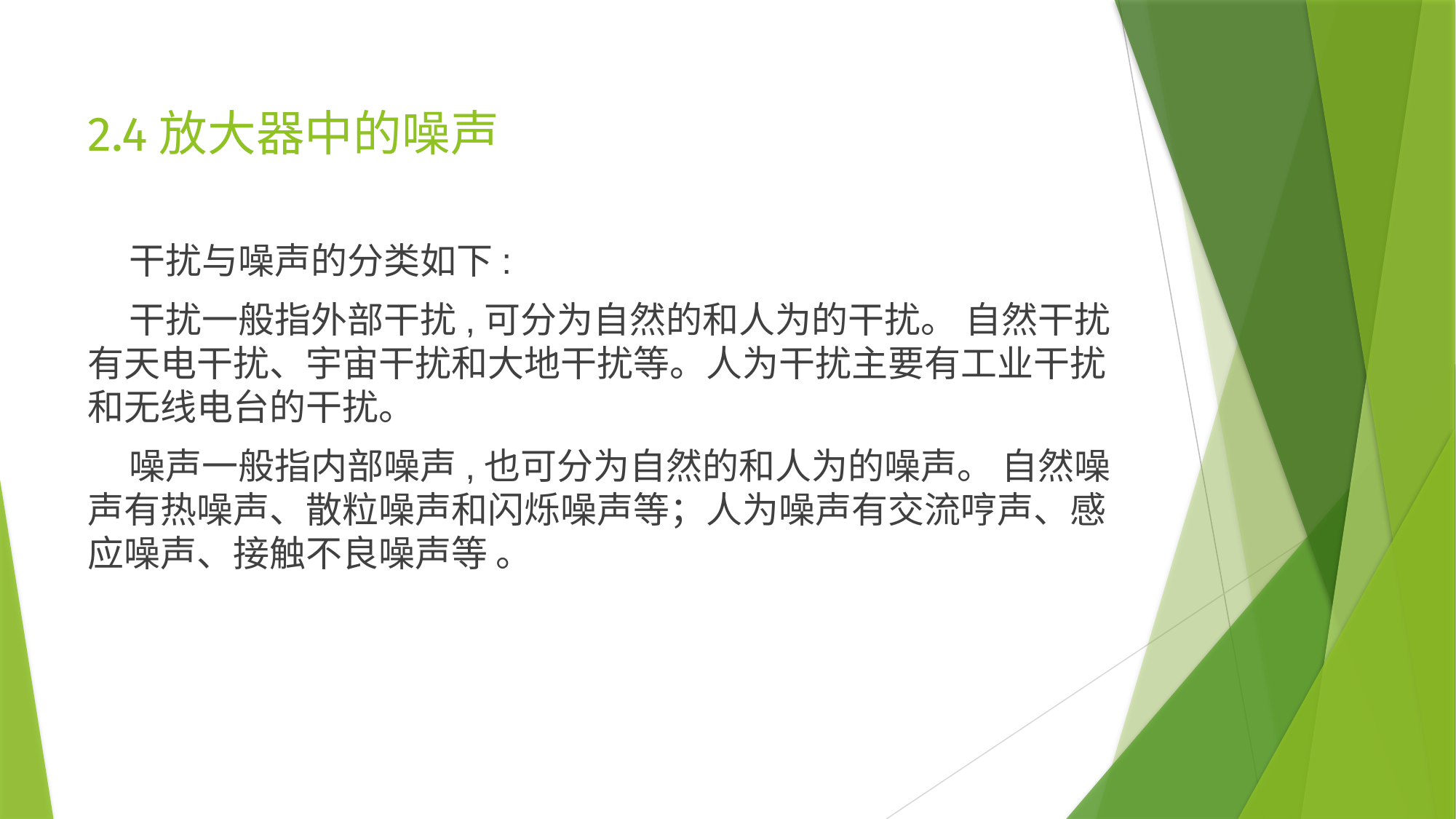

2.4放大器中的噪声
    干扰与噪声的分类如下:
    干扰一般指外部干扰,可分为自然的和人为的干扰。 自然干扰有天电干扰、宇宙干扰和大地干扰等。人为干扰主要有工业干扰和无线电台的干扰。
    噪声一般指内部噪声,也可分为自然的和人为的噪声。 自然噪声有热噪声、散粒噪声和闪烁噪声等；人为噪声有交流哼声、感应噪声、接触不良噪声等 。